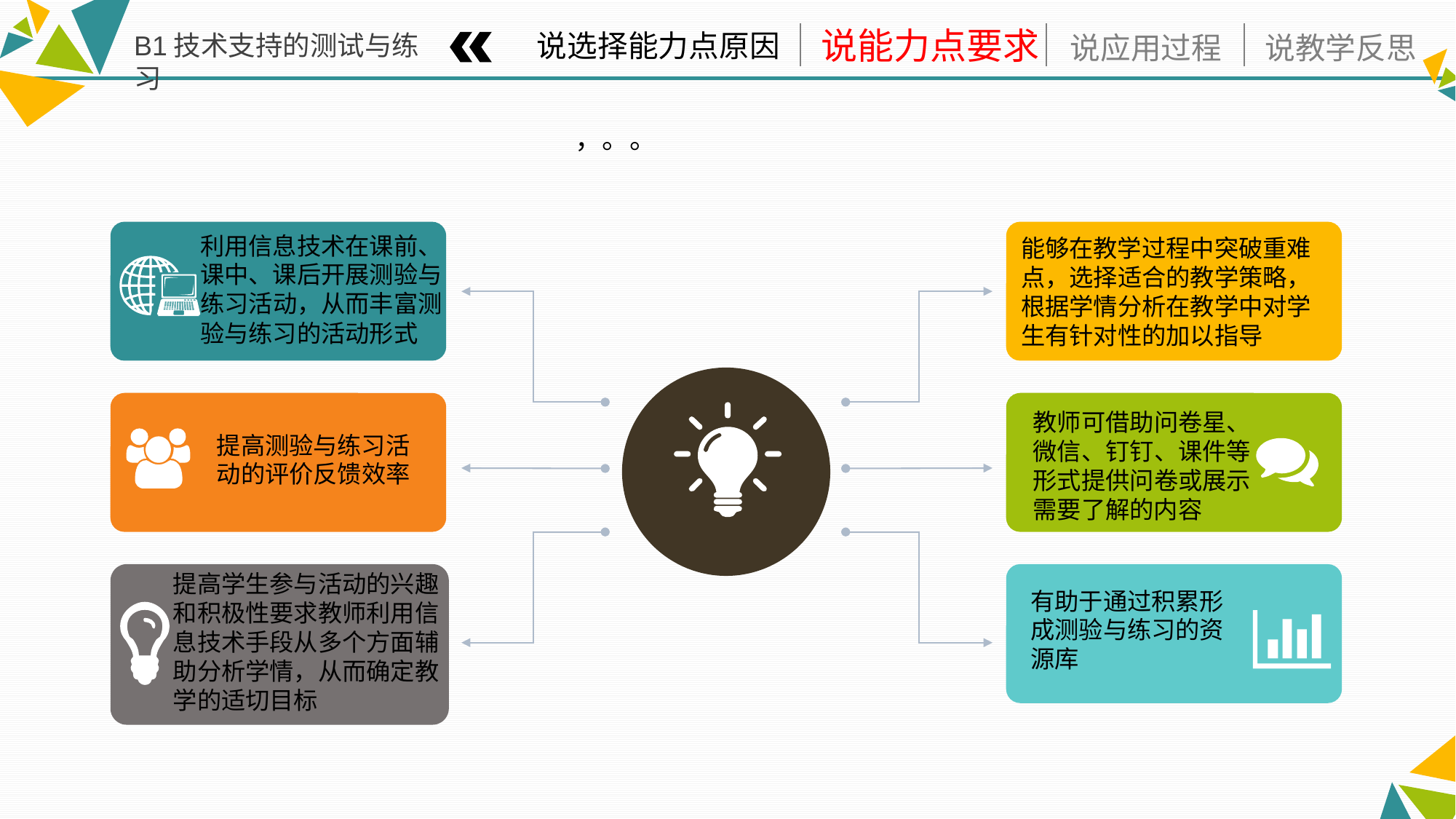

B1技术支持的测试与练习

，。。

能够在教学过程中突破重难点，选择适合的教学策略，根据学情分析在教学中对学生有针对性的加以指导

利用信息技术在课前、课中、课后开展测验与练习活动，从而丰富测验与练习的活动形式

教师可借助问卷星、微信、钉钉、课件等形式提供问卷或展示需要了解的内容

提高测验与练习活动的评价反馈效率
提高学生参与活动的兴趣和积极性要求教师利用信息技术手段从多个方面辅助分析学情，从而确定教学的适切目标

有助于通过积累形成测验与练习的资源库